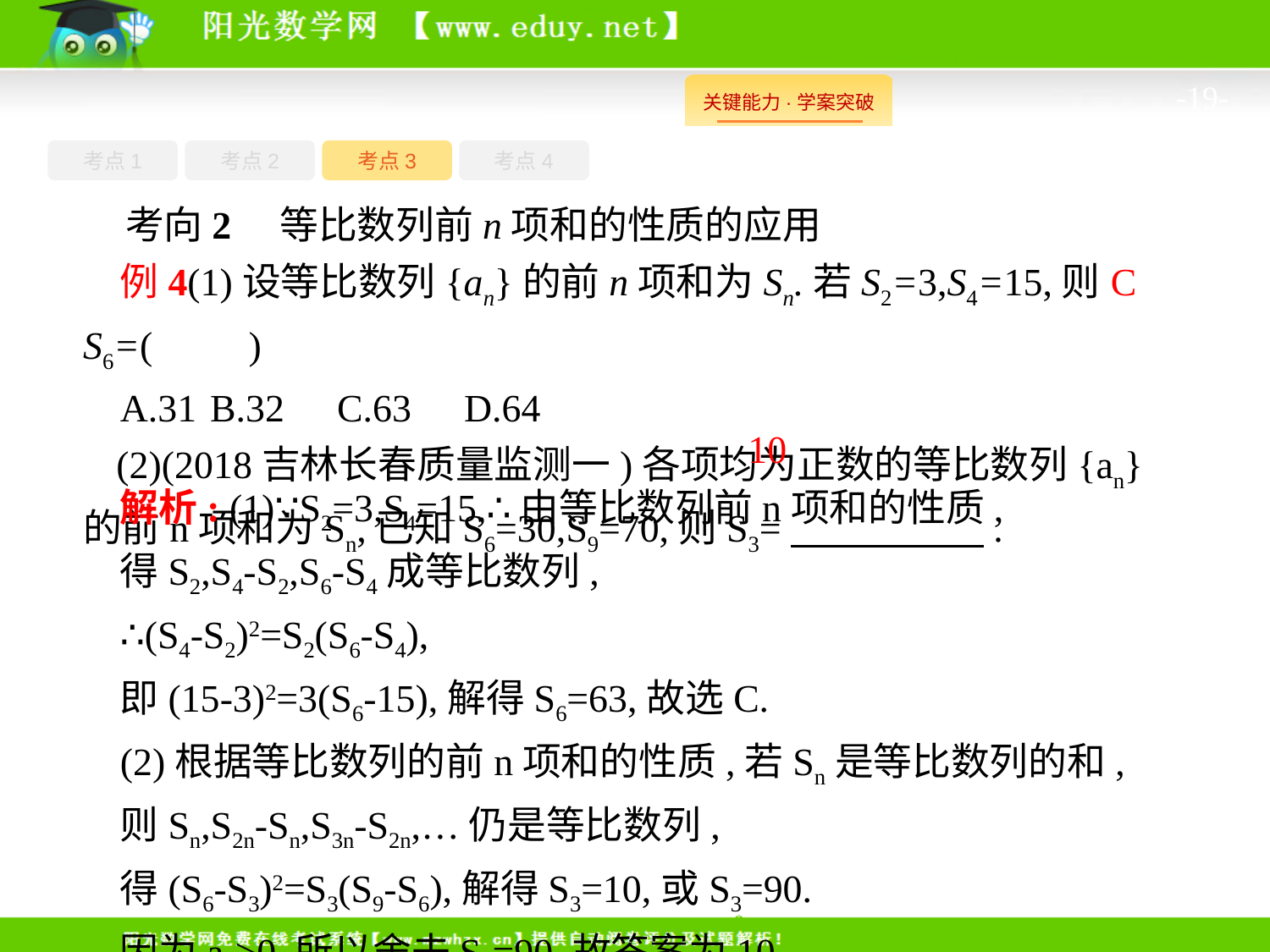

-19-
考点1
考点3
考点4
考点2
考向2　等比数列前n项和的性质的应用
例4(1)设等比数列{an}的前n项和为Sn.若S2=3,S4=15,则S6=(　　)
A.31	B.32	C.63	D.64
(2)(2018吉林长春质量监测一)各项均为正数的等比数列{an}的前n项和为Sn,已知S6=30,S9=70,则S3=　　　　　.
C
10
解析: (1)∵S2=3,S4=15,∴由等比数列前n项和的性质,
得S2,S4-S2,S6-S4成等比数列,
∴(S4-S2)2=S2(S6-S4),
即(15-3)2=3(S6-15),解得S6=63,故选C.
(2)根据等比数列的前n项和的性质,若Sn是等比数列的和,
则Sn,S2n-Sn,S3n-S2n,…仍是等比数列,
得(S6-S3)2=S3(S9-S6),解得S3=10,或S3=90.
因为an>0,所以舍去S3=90.故答案为10.